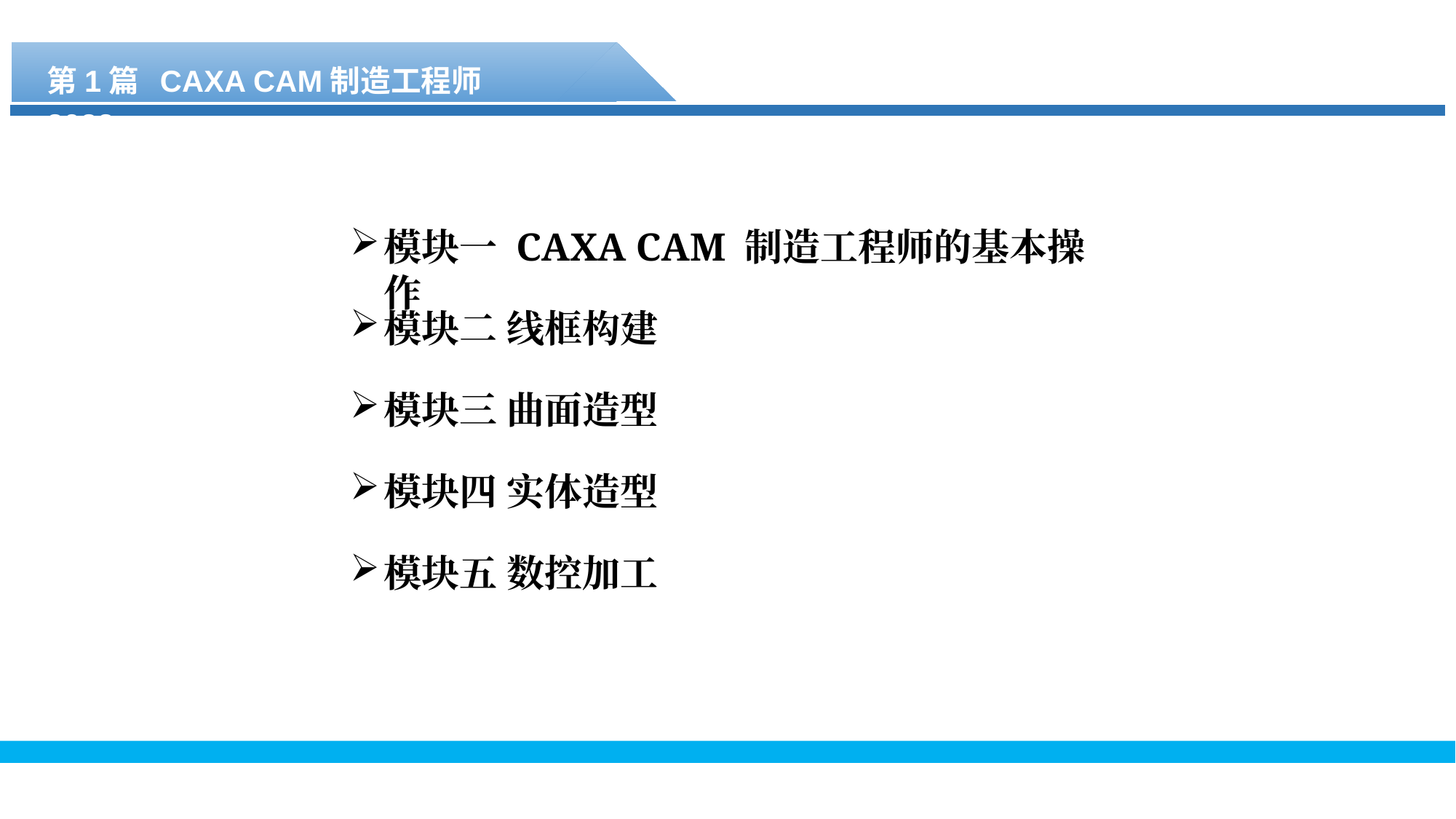

第1篇  CAXA CAM制造工程师2022
模块一 CAXA CAM 制造工程师的基本操作
模块二 线框构建
模块三 曲面造型
模块四 实体造型
模块五 数控加工